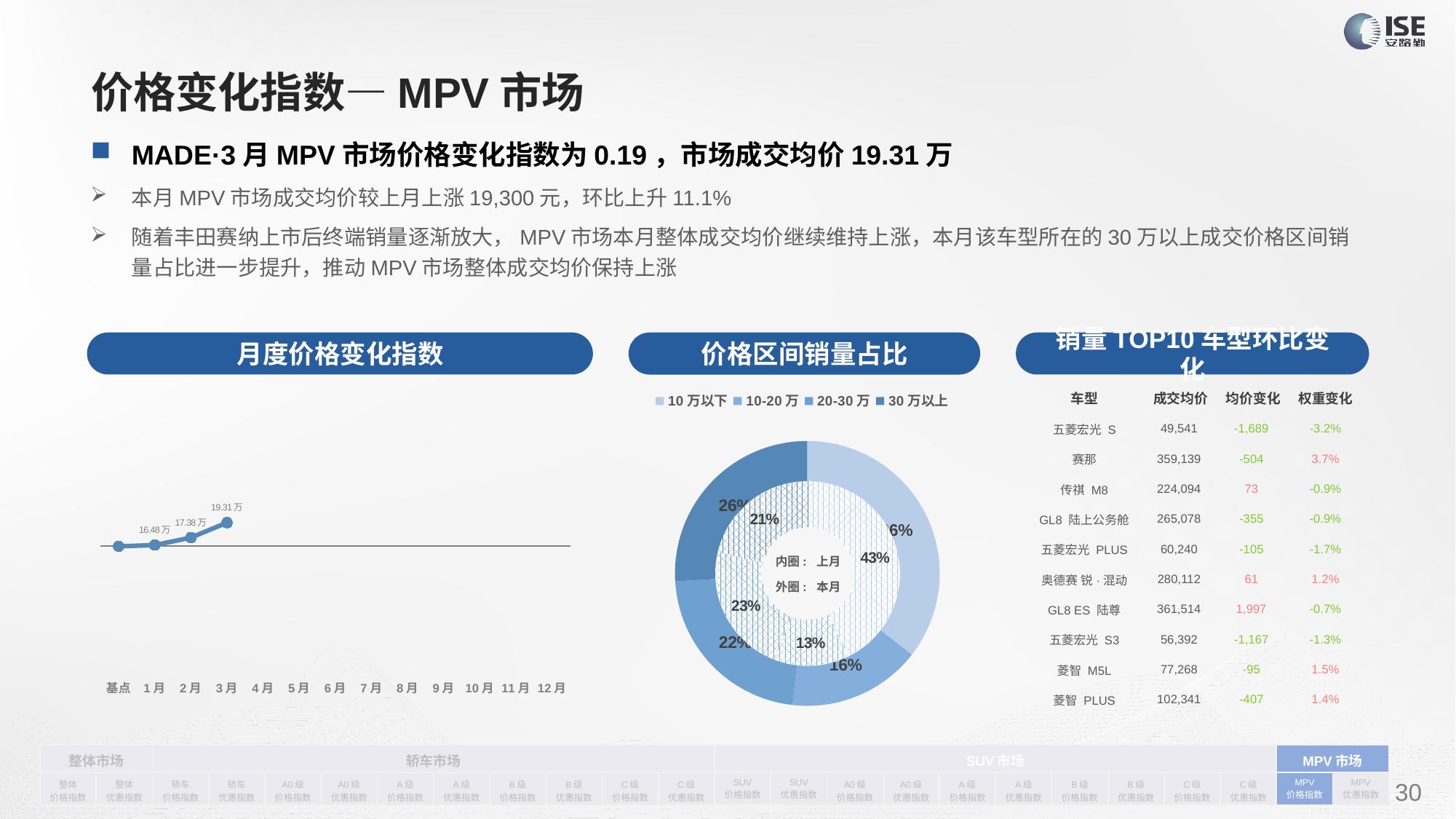

# 价格变化指数—MPV市场
MADE·3月MPV市场价格变化指数为0.19，市场成交均价19.31万
本月MPV市场成交均价较上月上涨19,300元，环比上升11.1%
随着丰田赛纳上市后终端销量逐渐放大，MPV市场本月整体成交均价继续维持上涨，本月该车型所在的30万以上成交价格区间销量占比进一步提升，推动MPV市场整体成交均价保持上涨
月度价格变化指数

销量TOP10车型环比变化

价格区间销量占比

| 车型 | 成交均价 | 均价变化 | 权重变化 |
| --- | --- | --- | --- |
| 五菱宏光 S | 49,541 | -1,689 | -3.2% |
| 赛那 | 359,139 | -504 | 3.7% |
| 传祺 M8 | 224,094 | 73 | -0.9% |
| GL8 陆上公务舱 | 265,078 | -355 | -0.9% |
| 五菱宏光 PLUS | 60,240 | -105 | -1.7% |
| 奥德赛 锐·混动 | 280,112 | 61 | 1.2% |
| GL8 ES 陆尊 | 361,514 | 1,997 | -0.7% |
| 五菱宏光 S3 | 56,392 | -1,167 | -1.3% |
| 菱智 M5L | 77,268 | -95 | 1.5% |
| 菱智 PLUS | 102,341 | -407 | 1.4% |

### Chart

| Category | 销量 |
|---|---|
| 10万以下 | 22669.0 |
| 10-20万 | 10389.0 |
| 20-30万 | 14205.0 |
| 30万以上 | 16572.0 |

### Chart

| Category | Y2022 |
|---|---|
| 基点 | 0.0 |
| 1月 | 0.01 |
| 2月 | 0.07 |
| 3月 | 0.19 |
| 4月 | None |
| 5月 | None |
| 6月 | None |
| 7月 | None |
| 8月 | None |
| 9月 | None |
| 10月 | None |
| 11月 | None |
| 12月 | None |

### Chart

| Category | 销量 |
|---|---|
| 10万以下 | 27568.0 |
| 10-20万 | 8457.0 |
| 20-30万 | 14799.0 |
| 30万以上 | 13686.0 |
内圈:  上月
外圈:  本月
| 整体市场 |  | 轿车市场 |  |  |  |  |  |  |  |  |  | SUV市场 |  |  |  |  |  |  |  |  |  | MPV市场 |  |
| --- | --- | --- | --- | --- | --- | --- | --- | --- | --- | --- | --- | --- | --- | --- | --- | --- | --- | --- | --- | --- | --- | --- | --- |
| 整体 价格指数 | 整体 优惠指数 | 轿车 价格指数 | 轿车 优惠指数 | A0级 价格指数 | A0级 优惠指数 | A级 价格指数 | A级 优惠指数 | B级 价格指数 | B级 优惠指数 | C级 价格指数 | C级 优惠指数 | SUV 价格指数 | SUV 优惠指数 | A0级 价格指数 | A0级 优惠指数 | A级 价格指数 | A级 优惠指数 | B级 价格指数 | B级 优惠指数 | C级 价格指数 | C级 优惠指数 | MPV 价格指数 | MPV 优惠指数 |
请在插入菜单—页眉和页脚中修改此 文本
30